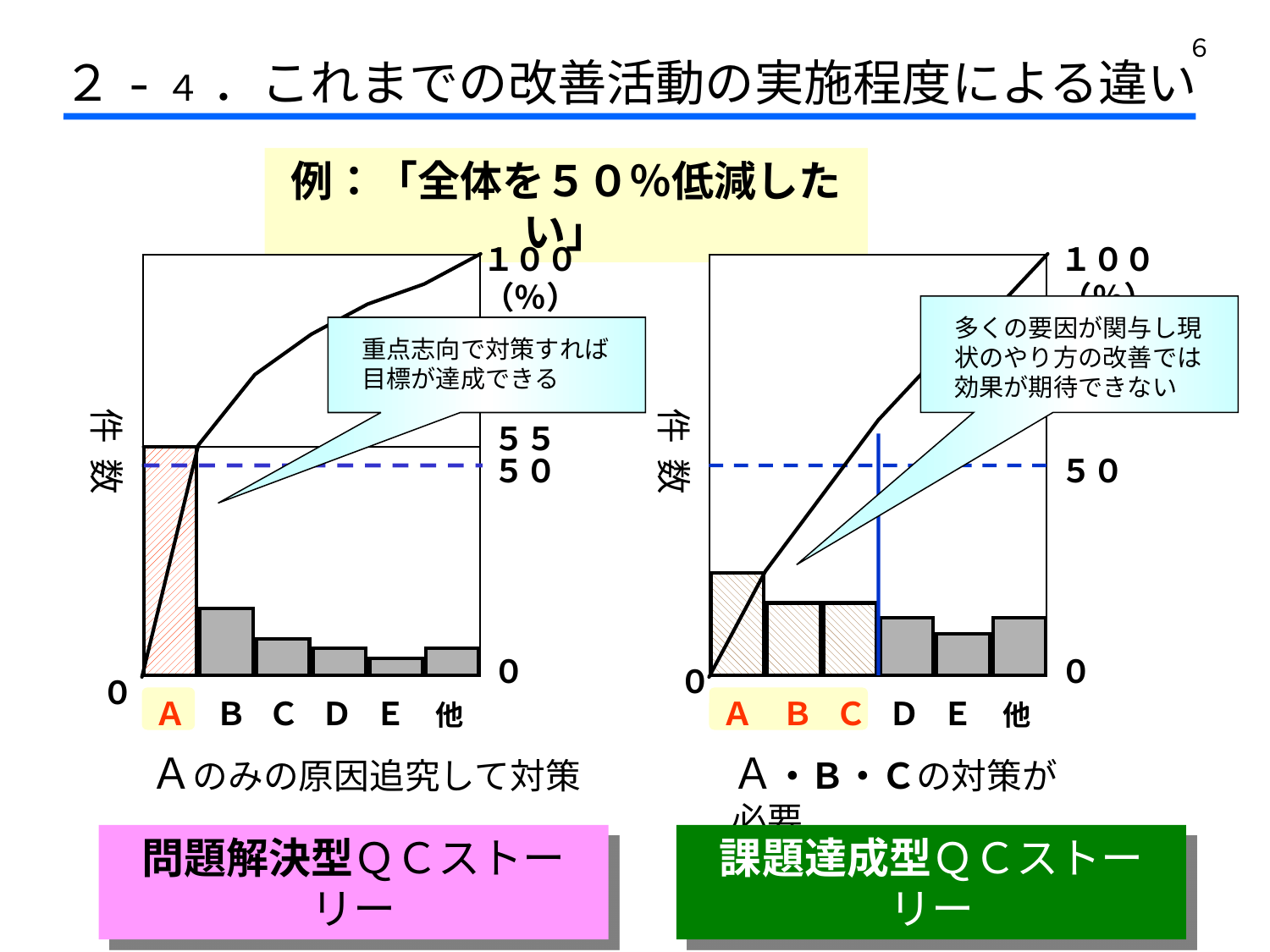

６
２-４ ．これまでの改善活動の実施程度による違い

例：「全体を５０％低減したい」
１００（％）

重点志向で対策すれば
目標が達成できる
件  数
５５
５０
０
０

Ａ    Ｂ   Ｃ   Ｄ   Ｅ    他
Ａのみの原因追究して対策
問題解決型ＱＣストーリー
１００（％）

件  数

５０

０
０

Ａ    Ｂ   Ｃ   Ｄ   Ｅ    他

多くの要因が関与し現状のやり方の改善では効果が期待できない
Ａ・Ｂ・Ｃの対策が必要
課題達成型ＱＣストーリー